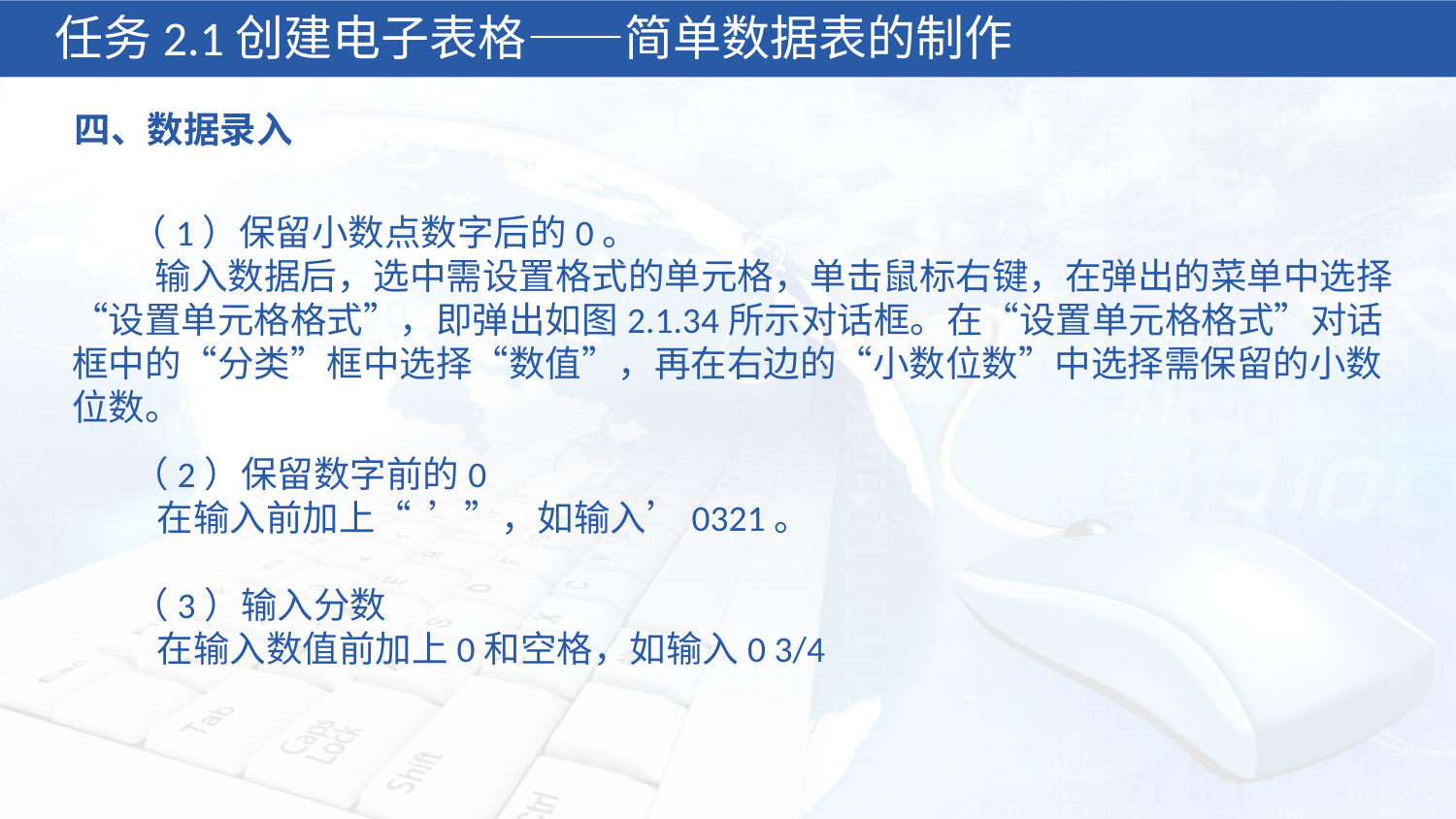

任务2.1创建电子表格——简单数据表的制作
四、数据录入
      （1）保留小数点数字后的0。
         输入数据后，选中需设置格式的单元格，单击鼠标右键，在弹出的菜单中选择“设置单元格格式”，即弹出如图2.1.34所示对话框。在“设置单元格格式”对话框中的“分类”框中选择“数值”，再在右边的“小数位数”中选择需保留的小数位数。
       （2）保留数字前的0
          在输入前加上“  ’”，如输入’0321。

       （3）输入分数
          在输入数值前加上0和空格，如输入0 3/4